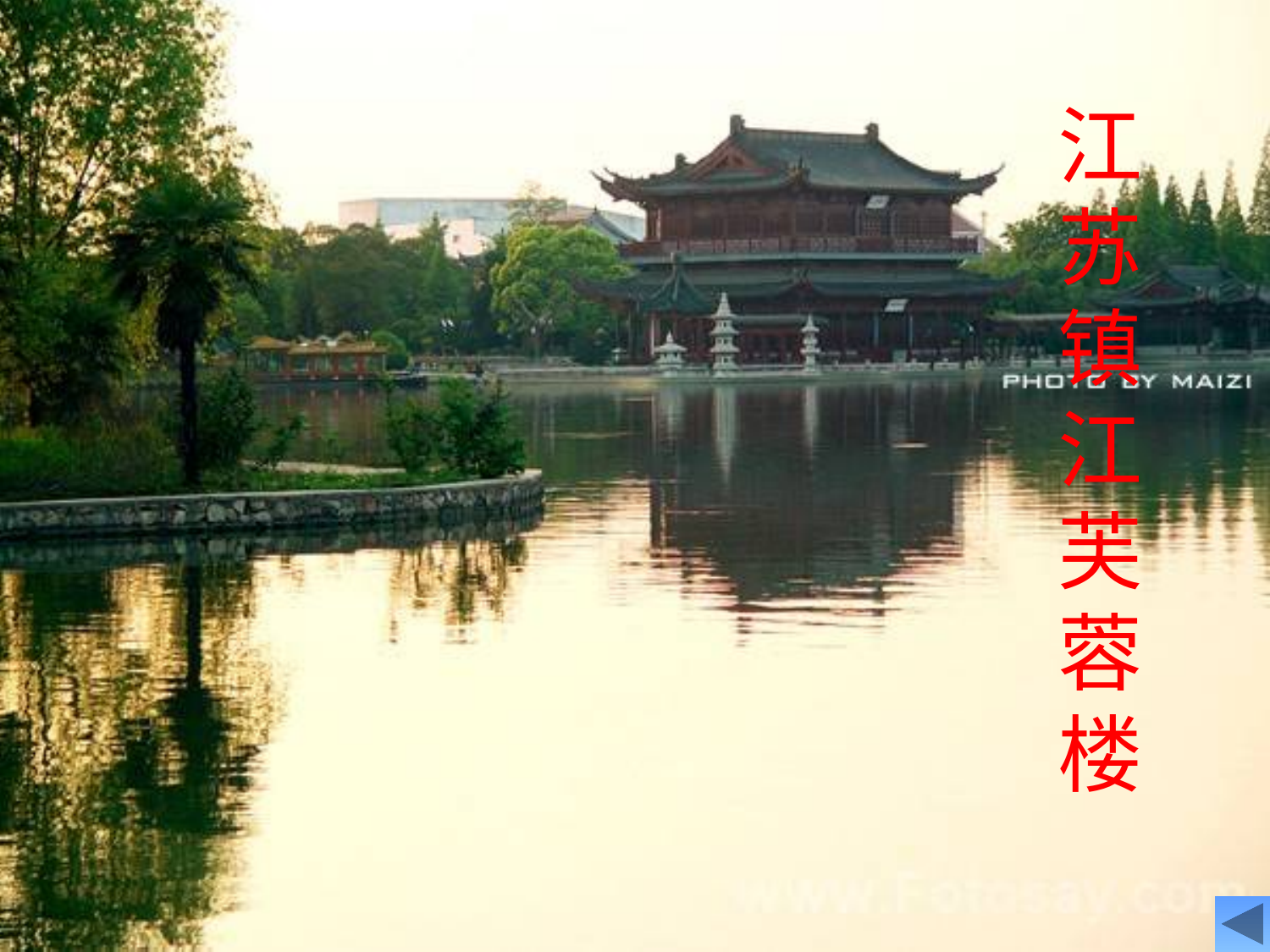

江
苏
镇
江
芙
蓉
楼